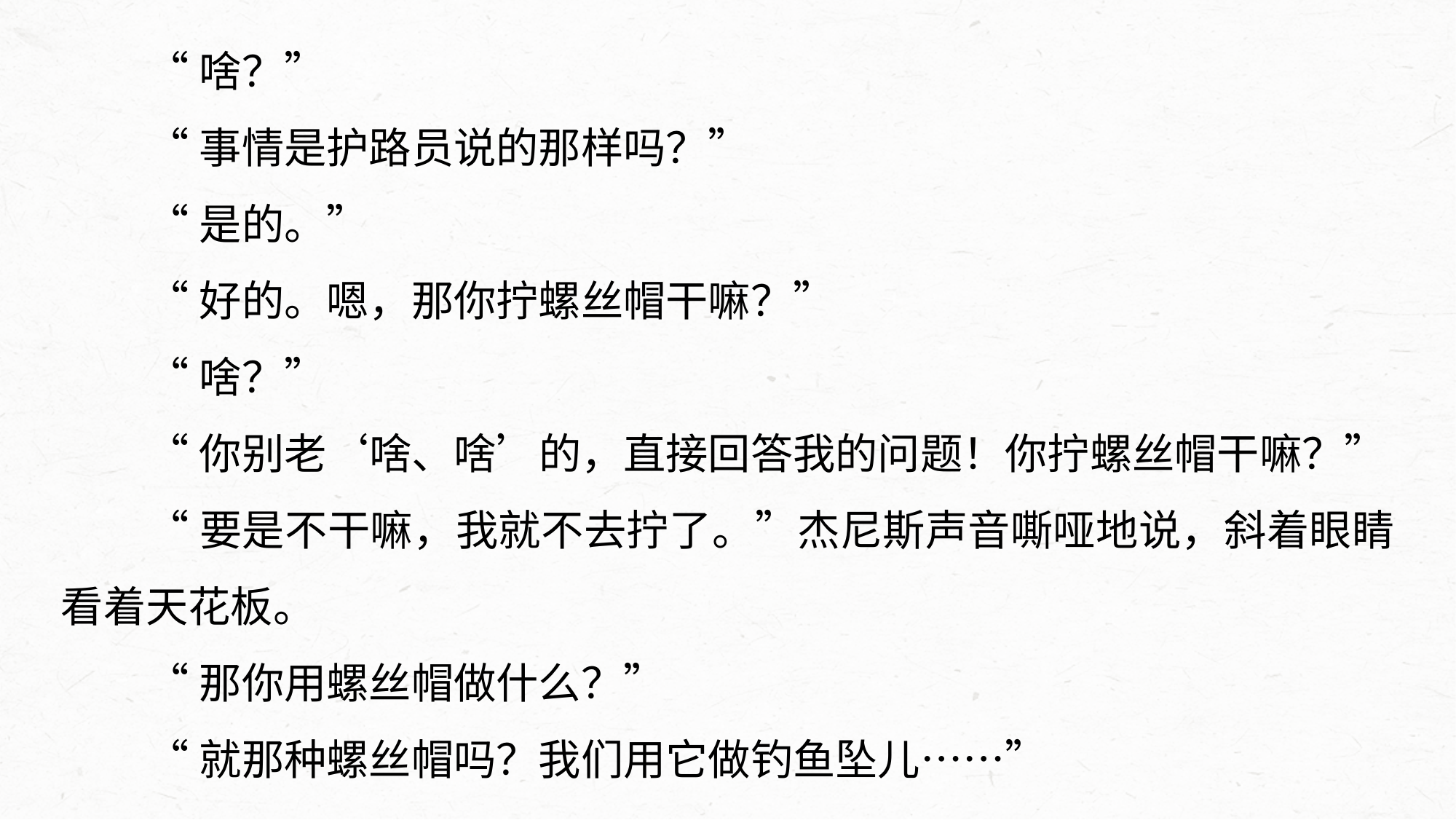

“啥？”
“事情是护路员说的那样吗？”
“是的。”
“好的。嗯，那你拧螺丝帽干嘛？”
“啥？”
“你别老‘啥、啥’的，直接回答我的问题！你拧螺丝帽干嘛？”
“要是不干嘛，我就不去拧了。”杰尼斯声音嘶哑地说，斜着眼睛看着天花板。
“那你用螺丝帽做什么？”
“就那种螺丝帽吗？我们用它做钓鱼坠儿……”